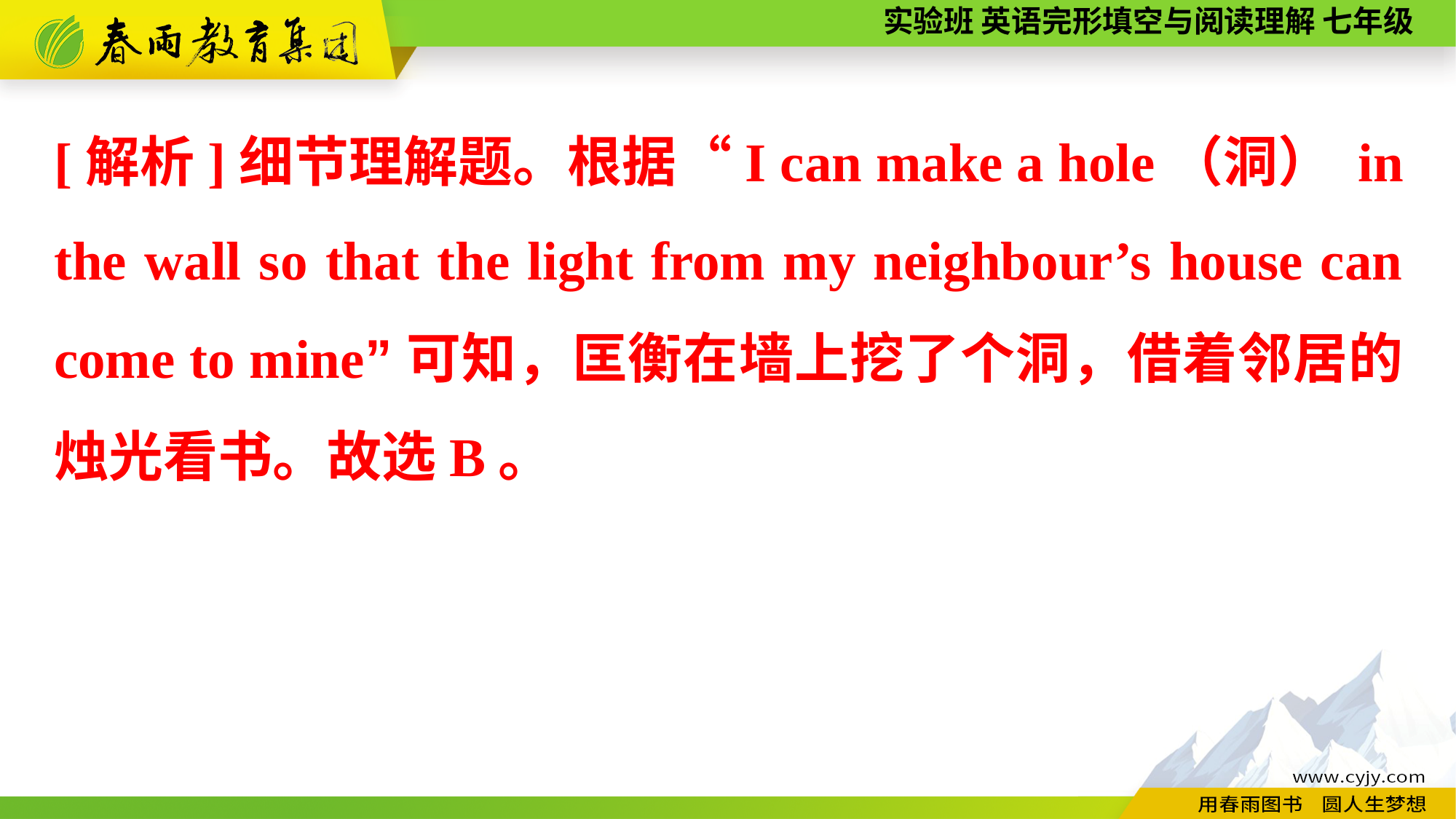

[解析]细节理解题。根据“I can make a hole（洞） in the wall so that the light from my neighbour’s house can come to mine”可知，匡衡在墙上挖了个洞，借着邻居的烛光看书。故选B。